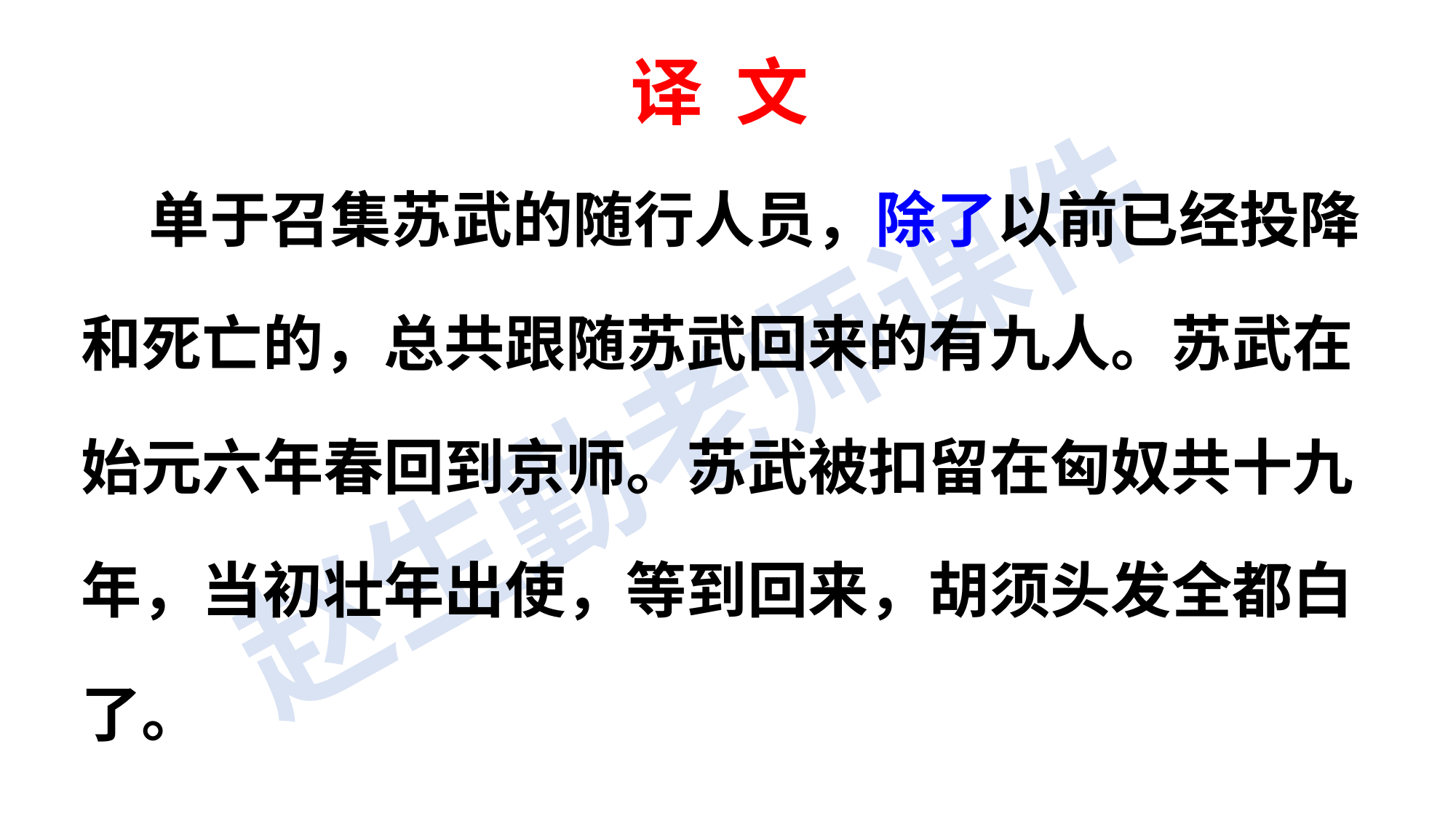

译  文
      单于召集苏武的随行人员，除了以前已经投降和死亡的，总共跟随苏武回来的有九人。苏武在始元六年春回到京师。苏武被扣留在匈奴共十九年，当初壮年出使，等到回来，胡须头发全都白了。